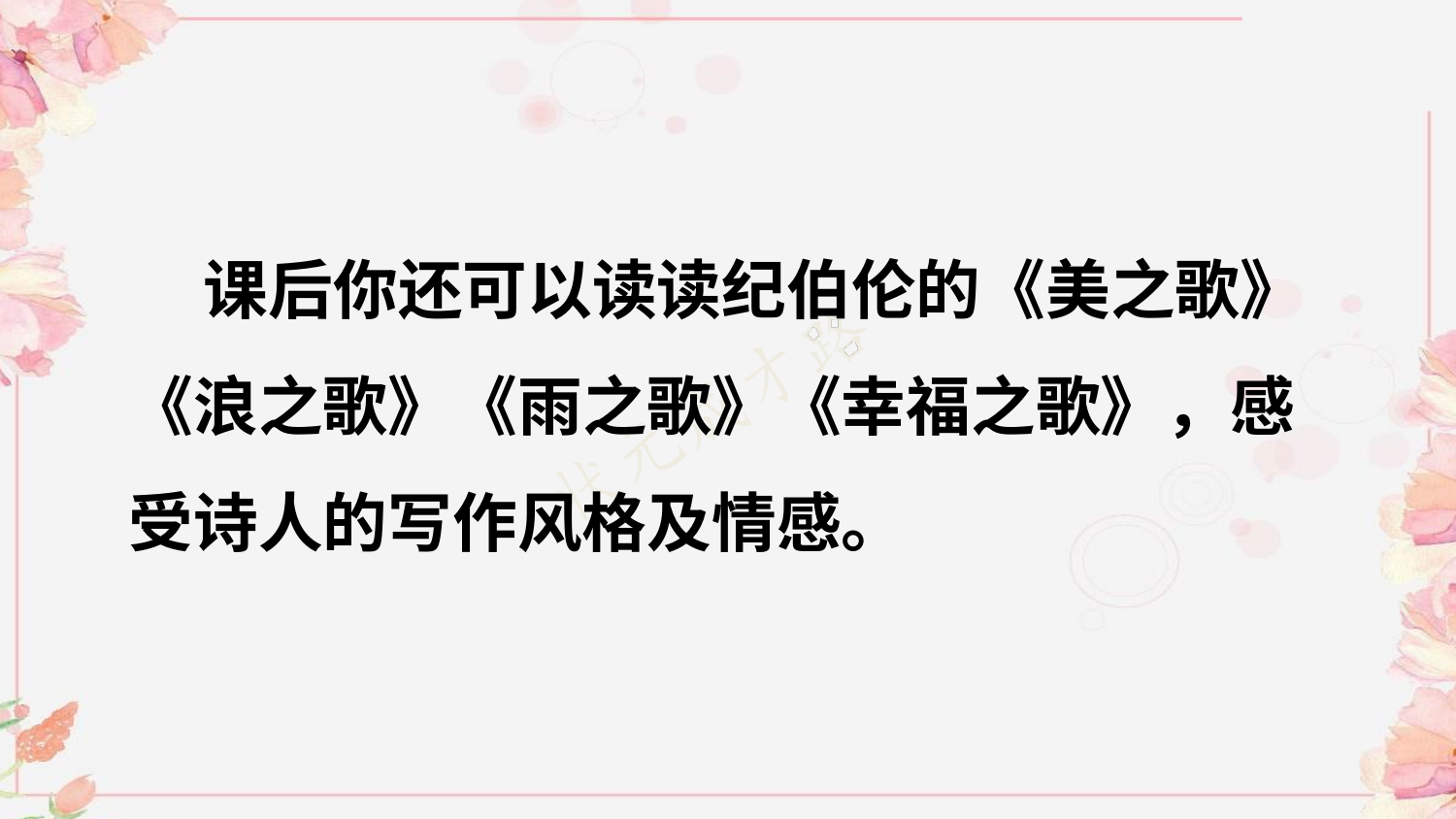

课后你还可以读读纪伯伦的《美之歌》《浪之歌》《雨之歌》《幸福之歌》，感受诗人的写作风格及情感。